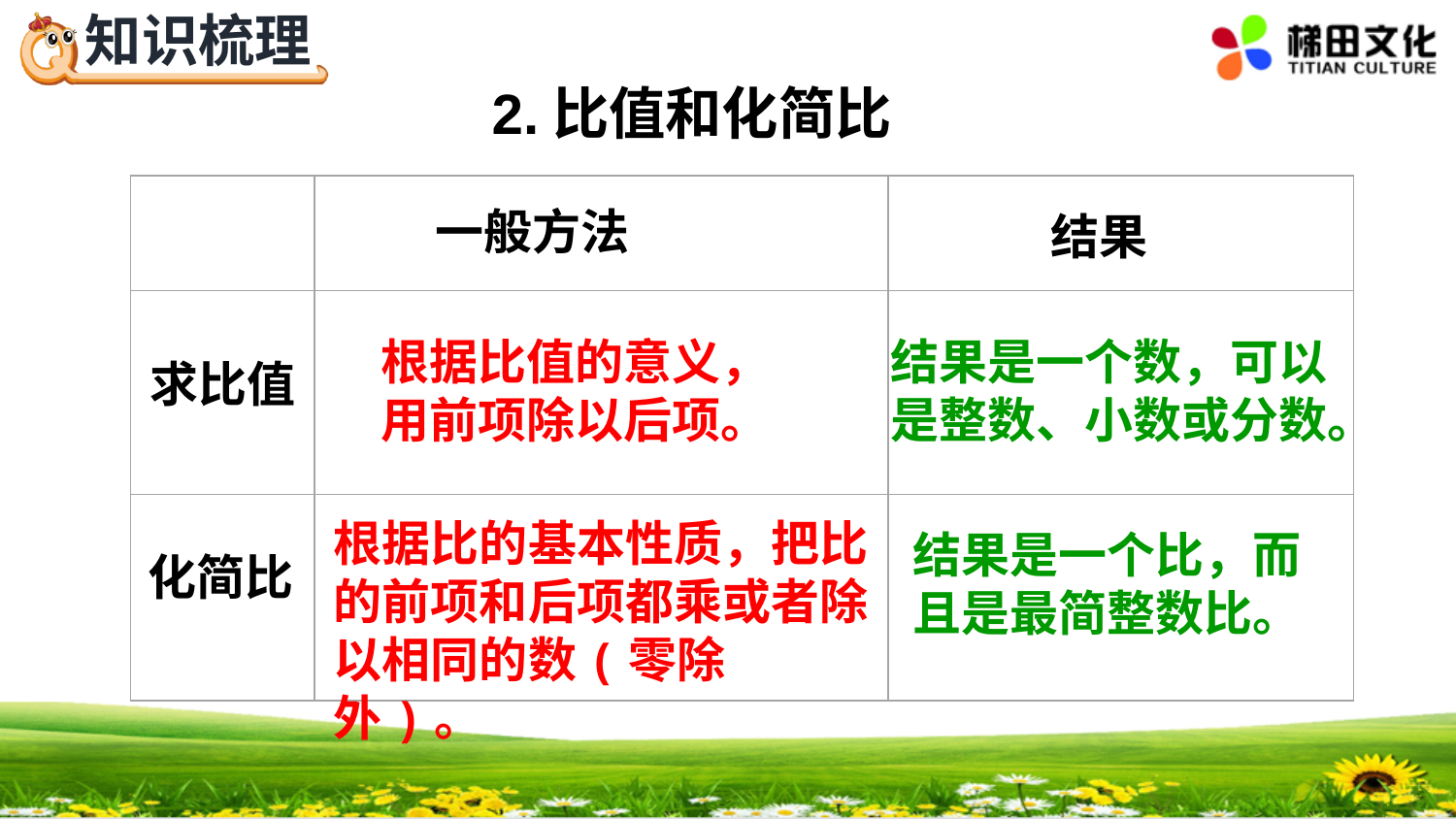

2.比值和化简比
|  |  |  |
| --- | --- | --- |
|  |  |  |
|  |  |  |
一般方法
结果
根据比值的意义，用前项除以后项。
结果是一个数，可以是整数、小数或分数。
求比值
根据比的基本性质，把比的前项和后项都乘或者除以相同的数(零除外)。
结果是一个比，而且是最简整数比。
化简比